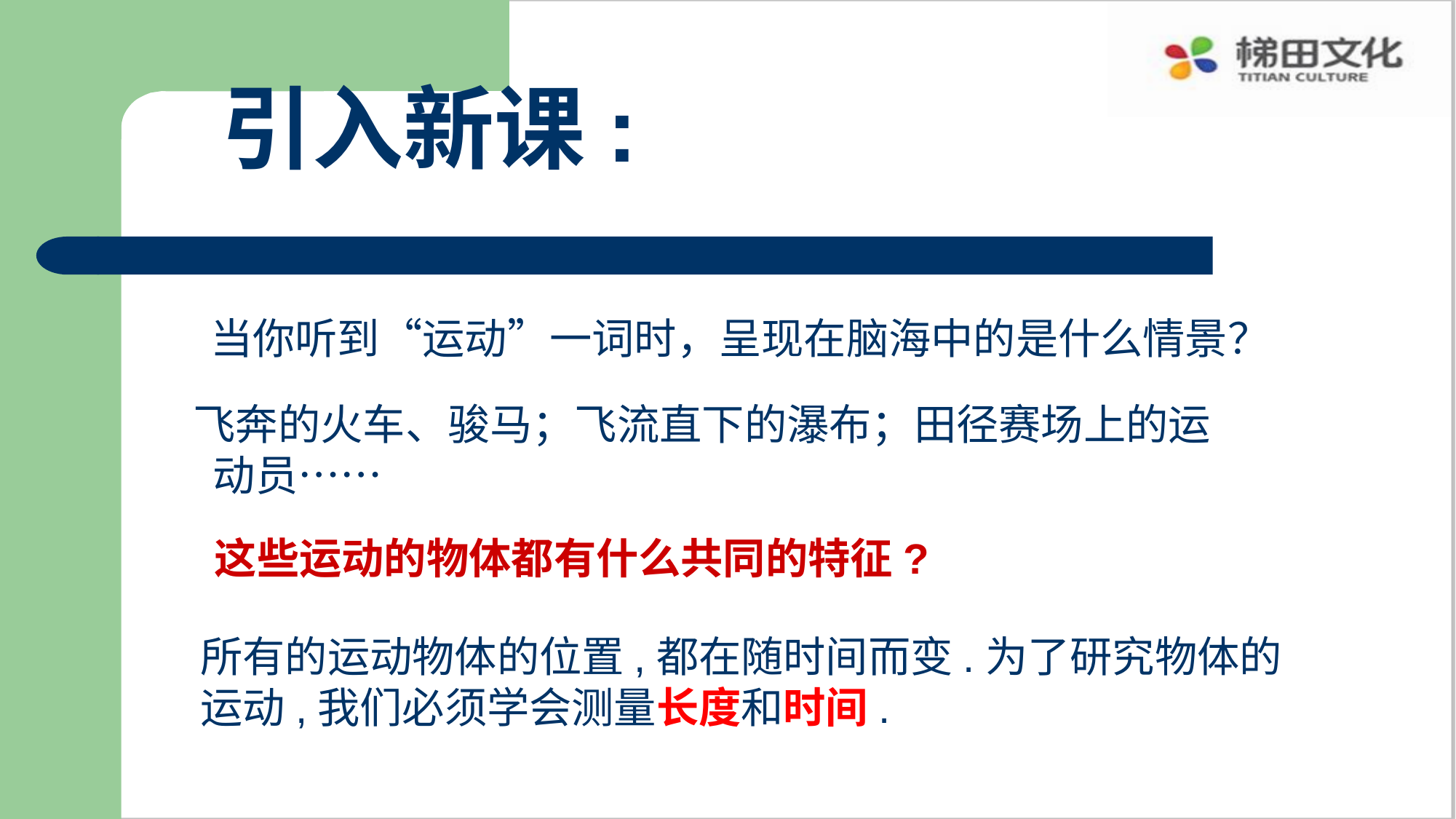

引入新课:
#
  当你听到“运动”一词时，呈现在脑海中的是什么情景？
飞奔的火车、骏马；飞流直下的瀑布；田径赛场上的运
 动员……
这些运动的物体都有什么共同的特征?
所有的运动物体的位置,都在随时间而变.为了研究物体的
运动,我们必须学会测量长度和时间.